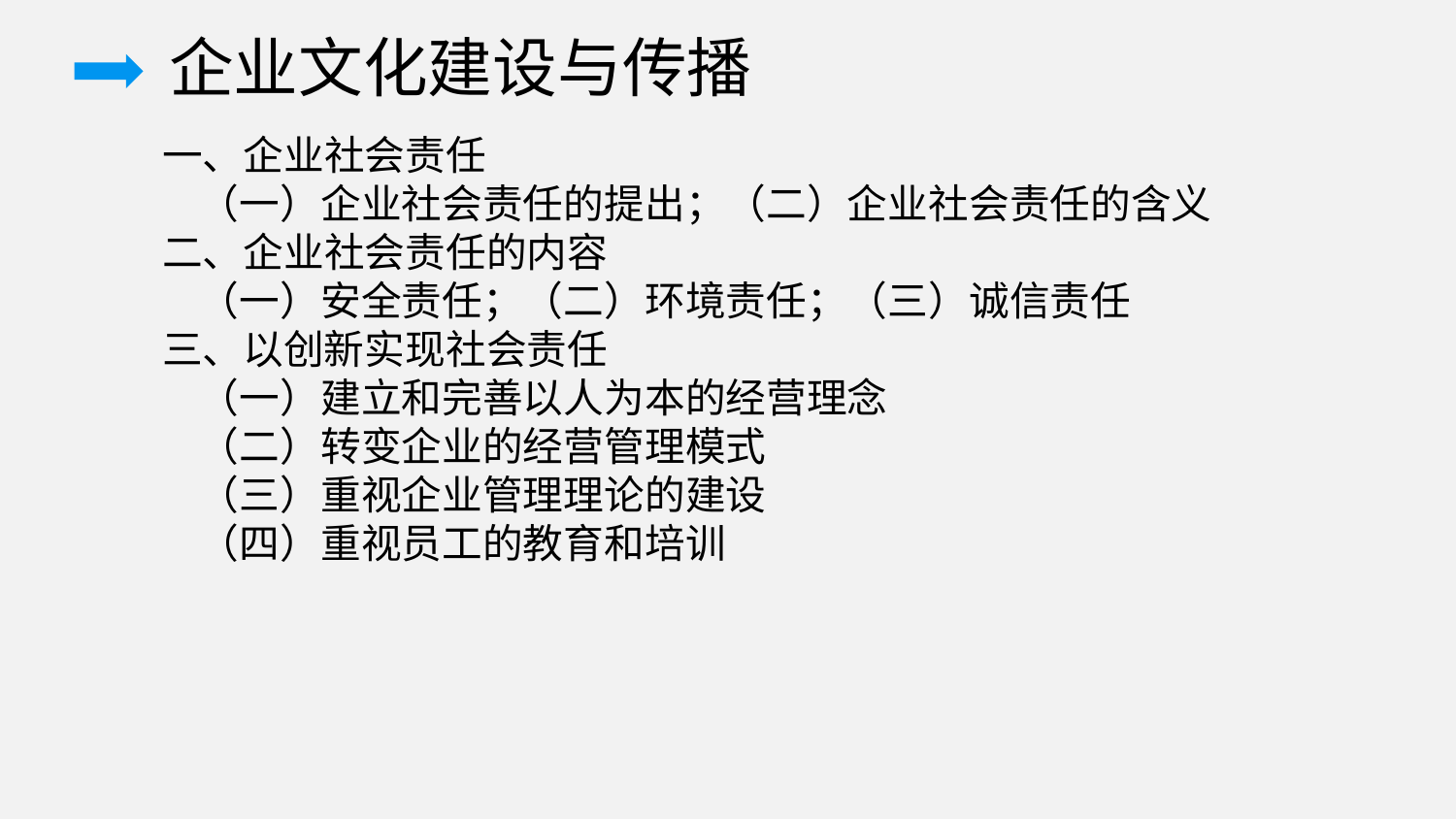

企业文化建设与传播
一、企业社会责任
   （一）企业社会责任的提出；（二）企业社会责任的含义
二、企业社会责任的内容
   （一）安全责任；（二）环境责任；（三）诚信责任
三、以创新实现社会责任
   （一）建立和完善以人为本的经营理念
   （二）转变企业的经营管理模式
   （三）重视企业管理理论的建设
   （四）重视员工的教育和培训